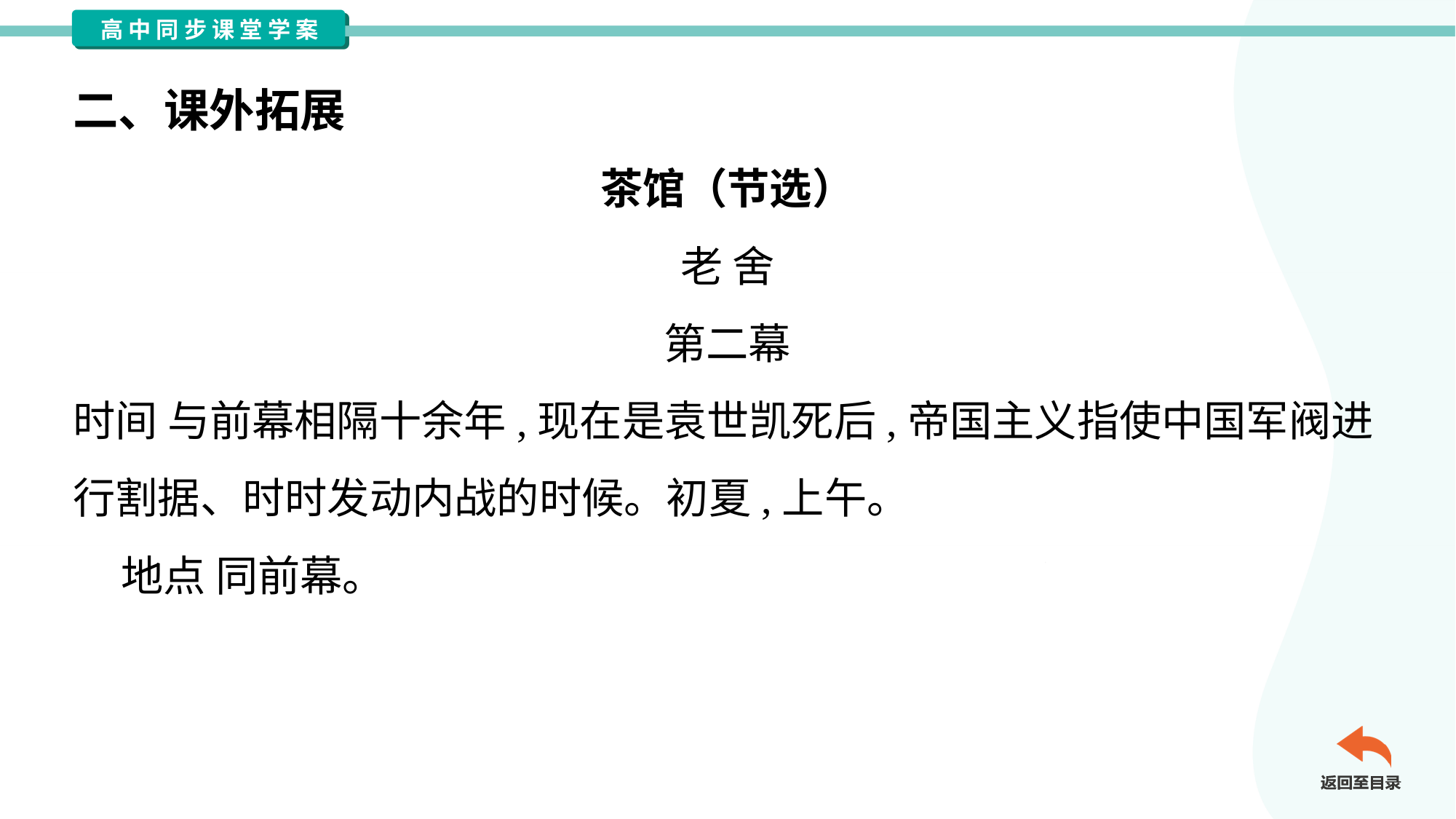

二、课外拓展
茶馆（节选）
老 舍
第二幕
时间 与前幕相隔十余年,现在是袁世凯死后,帝国主义指使中国军阀进
行割据、时时发动内战的时候。初夏,上午。
    地点 同前幕。